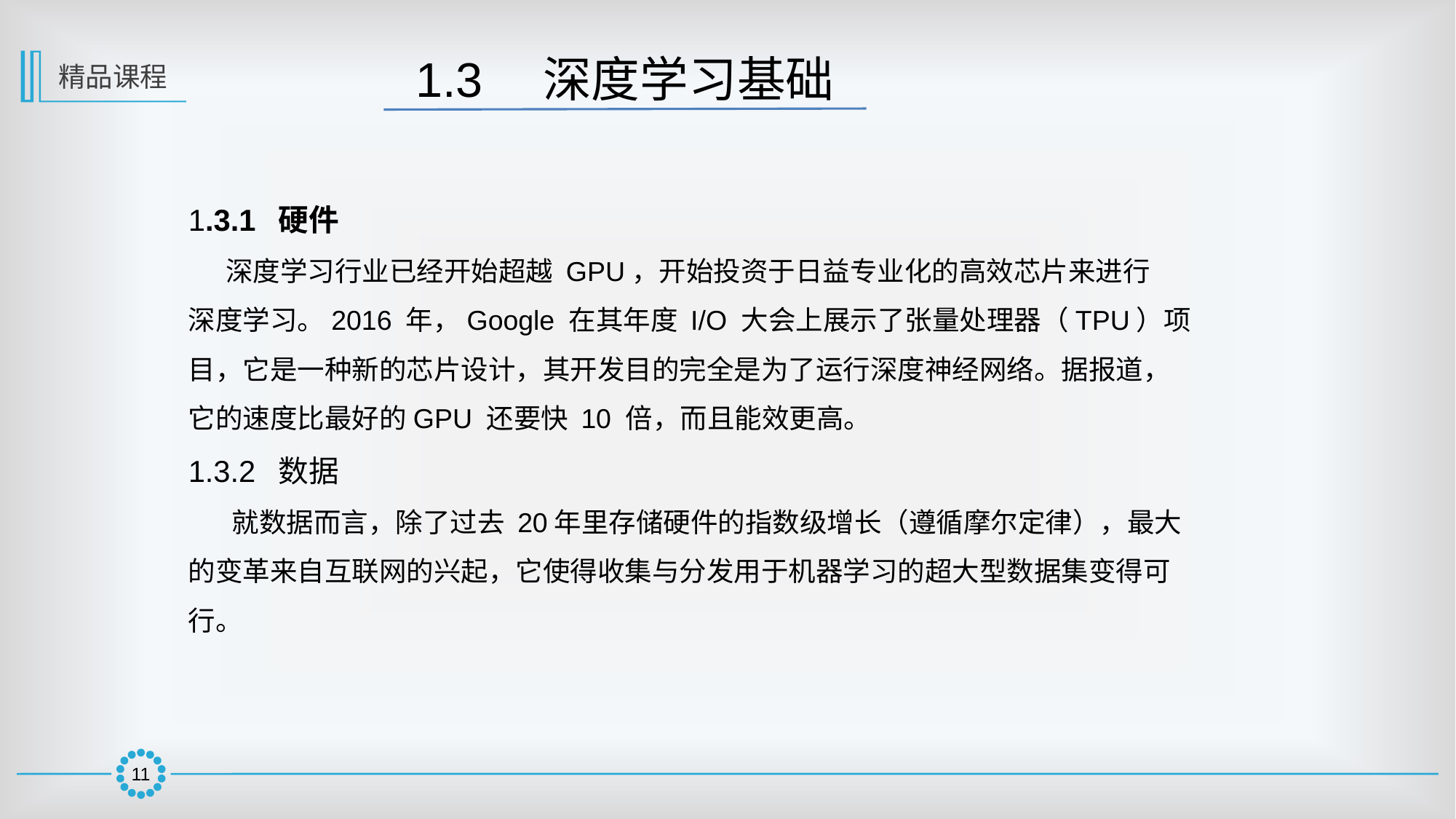

1.3　深度学习基础

精品课程

1.3.1 硬件
     深度学习行业已经开始超越 GPU，开始投资于日益专业化的高效芯片来进行
深度学习。2016 年，Google 在其年度 I/O 大会上展示了张量处理器（TPU）项目，它是一种新的芯片设计，其开发目的完全是为了运行深度神经网络。据报道，它的速度比最好的GPU 还要快 10 倍，而且能效更高。
1.3.2 数据
      就数据而言，除了过去 20年里存储硬件的指数级增长（遵循摩尔定律），最大的变革来自互联网的兴起，它使得收集与分发用于机器学习的超大型数据集变得可行。

11